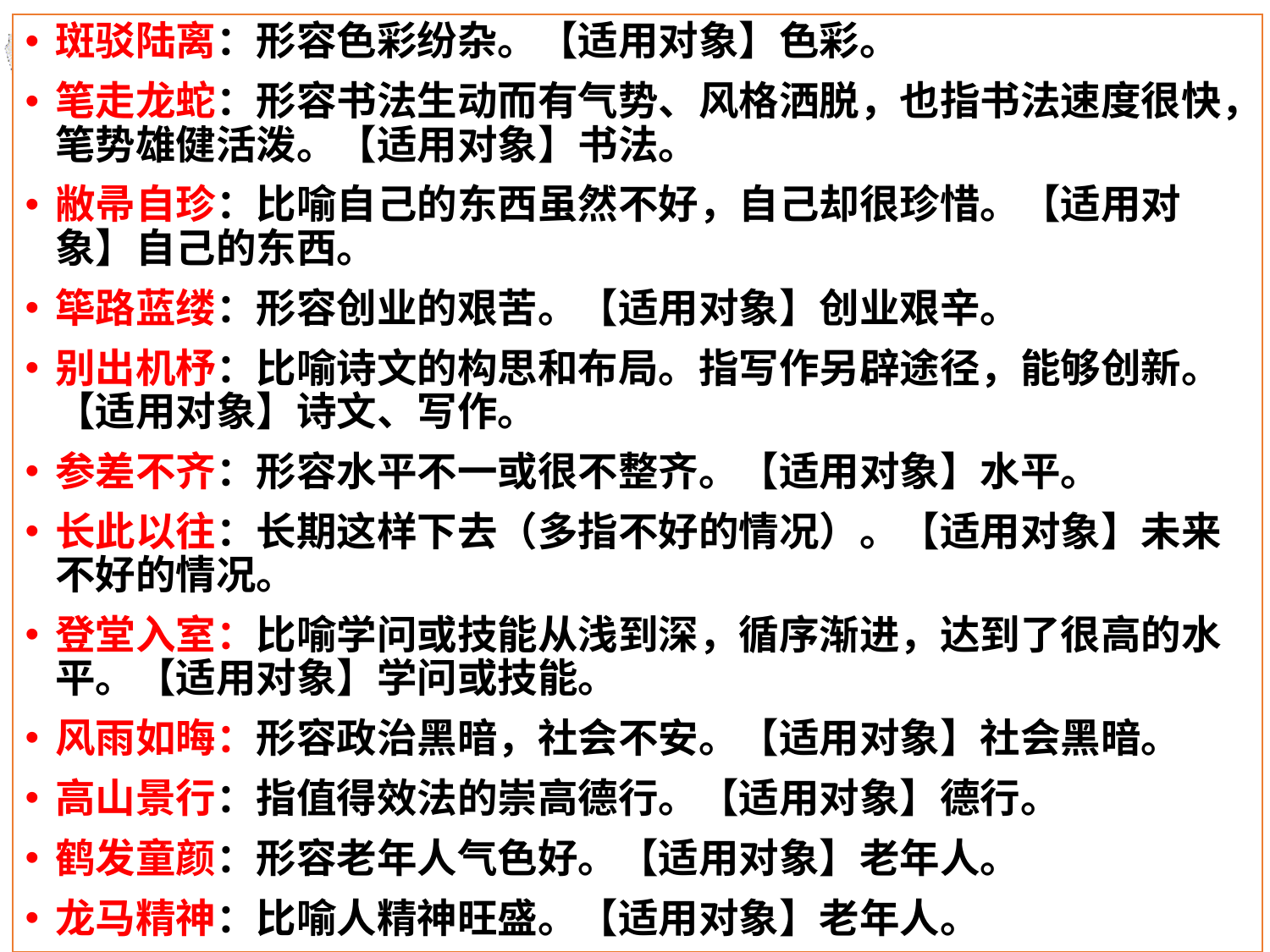

斑驳陆离：形容色彩纷杂。【适用对象】色彩。
笔走龙蛇：形容书法生动而有气势、风格洒脱，也指书法速度很快，笔势雄健活泼。【适用对象】书法。
敝帚自珍：比喻自己的东西虽然不好，自己却很珍惜。【适用对象】自己的东西。
筚路蓝缕：形容创业的艰苦。【适用对象】创业艰辛。
别出机杼：比喻诗文的构思和布局。指写作另辟途径，能够创新。【适用对象】诗文、写作。
参差不齐：形容水平不一或很不整齐。【适用对象】水平。
长此以往：长期这样下去（多指不好的情况）。【适用对象】未来不好的情况。
登堂入室：比喻学问或技能从浅到深，循序渐进，达到了很高的水平。【适用对象】学问或技能。
风雨如晦：形容政治黑暗，社会不安。【适用对象】社会黑暗。
高山景行：指值得效法的崇高德行。【适用对象】德行。
鹤发童颜：形容老年人气色好。【适用对象】老年人。
龙马精神：比喻人精神旺盛。【适用对象】老年人。